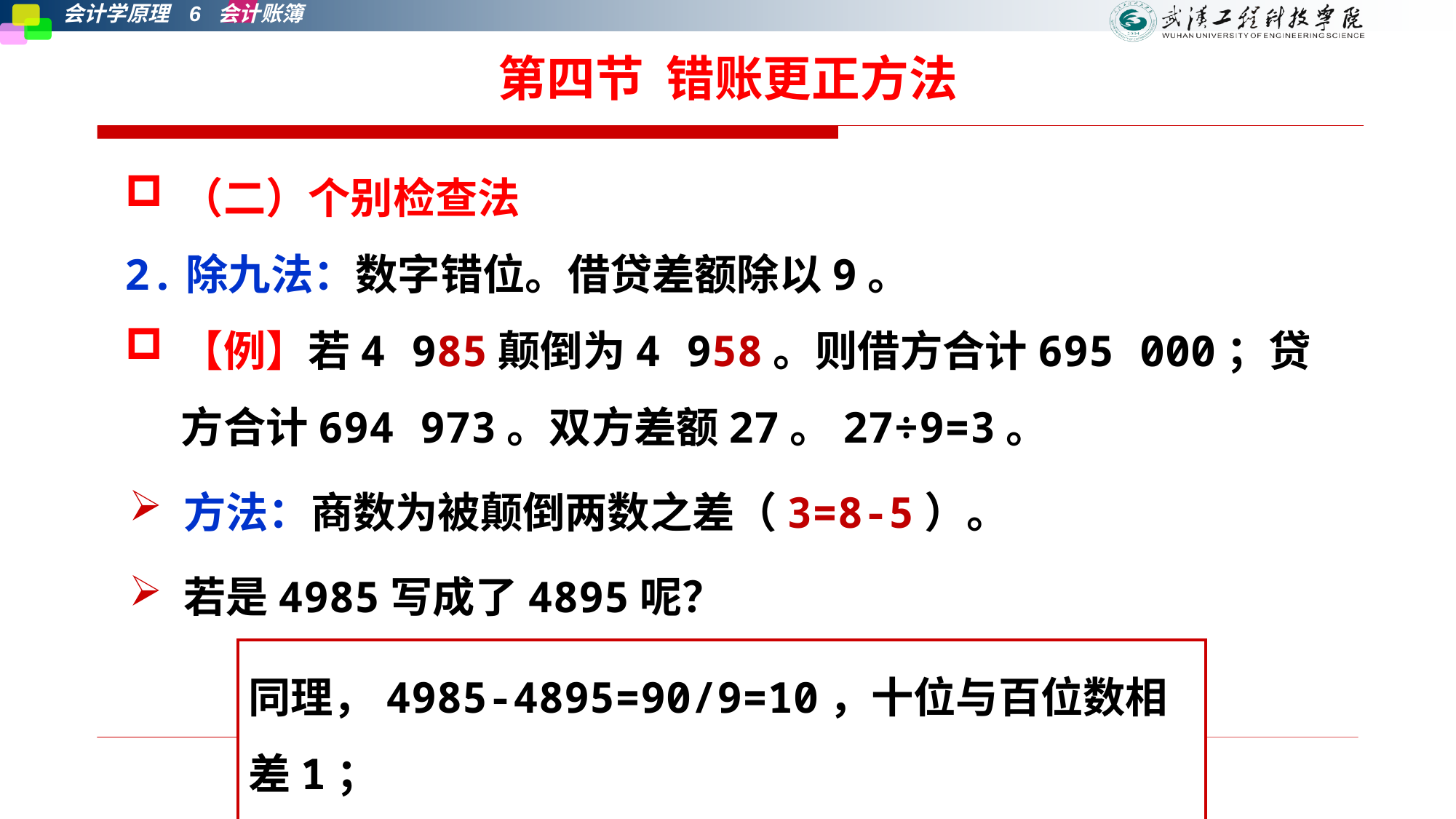

# 第四节  错账更正方法
（二）个别检查法
2.除九法：数字错位。借贷差额除以9。
【例】若4 985颠倒为4 958。则借方合计695 000；贷方合计694 973。双方差额27。27÷9=3。
方法：商数为被颠倒两数之差（3=8-5）。
若是4985写成了4895呢？
同理，4985-4895=90/9=10，十位与百位数相差1；
商为个位，个十位颠倒；商为十位，十百位颠倒。